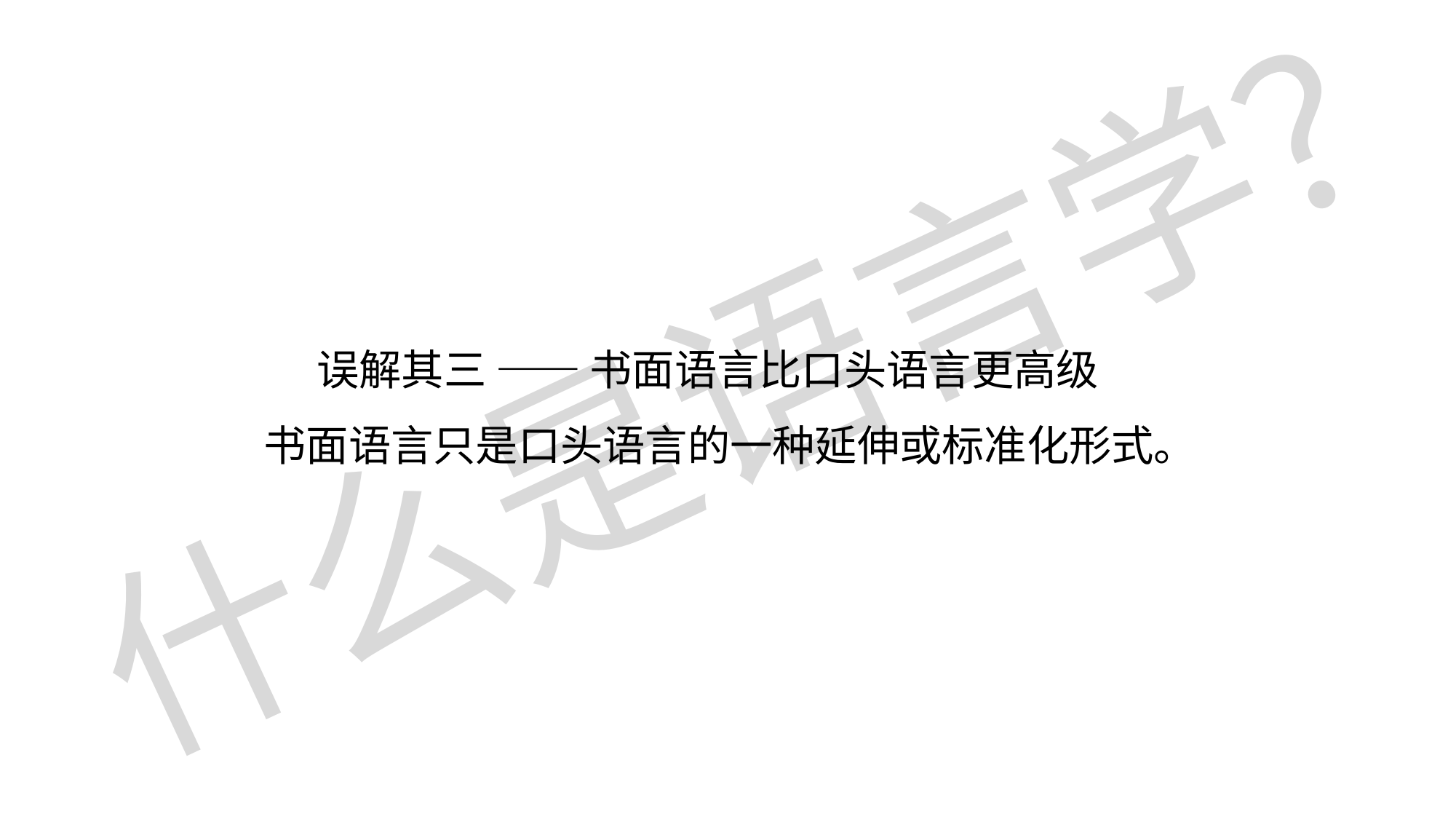

什么是语言学？
误解其三 —— 书面语言比口头语言更高级
书面语言只是口头语言的一种延伸或标准化形式。